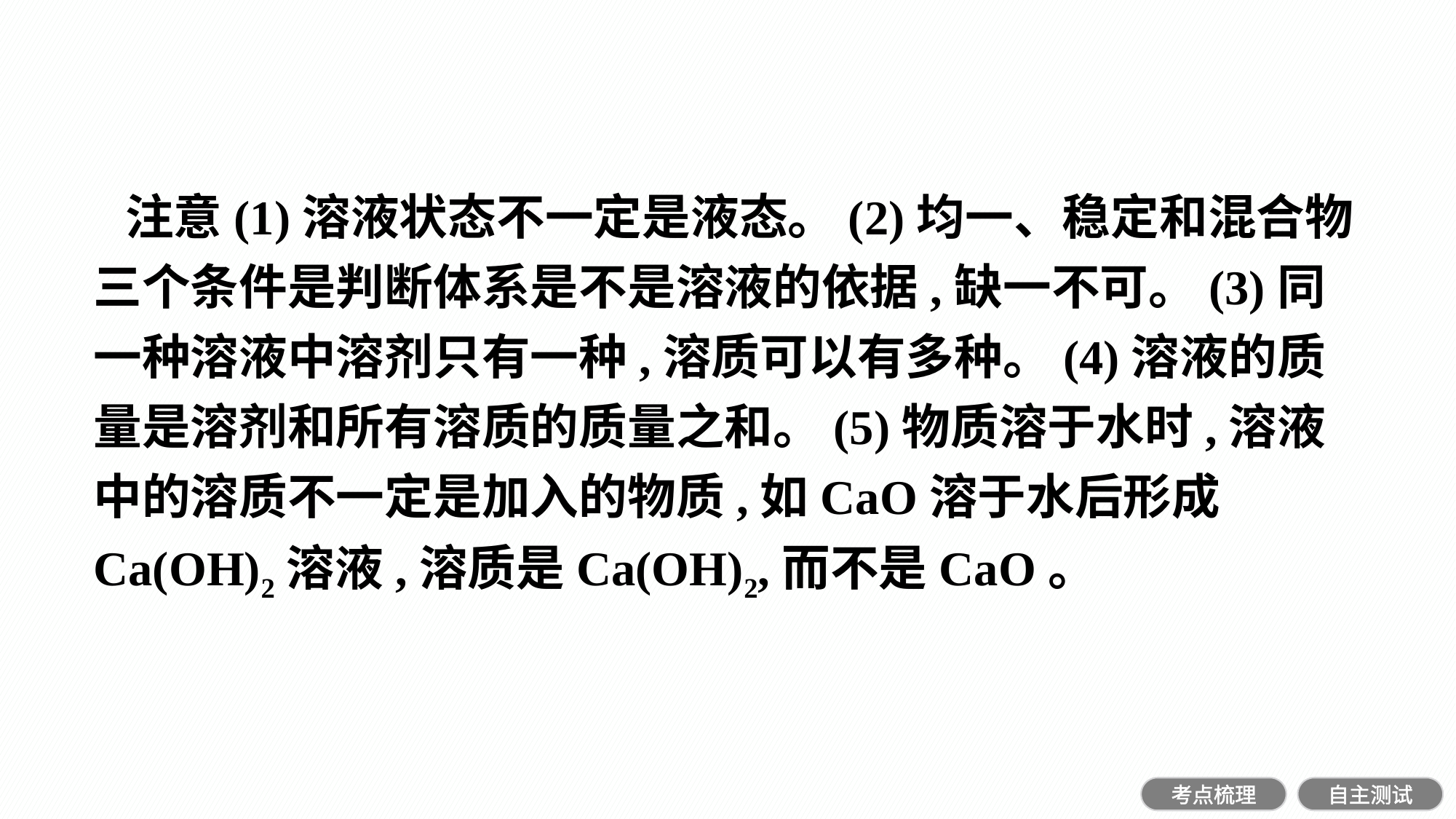

注意(1)溶液状态不一定是液态。(2)均一、稳定和混合物三个条件是判断体系是不是溶液的依据,缺一不可。(3)同一种溶液中溶剂只有一种,溶质可以有多种。(4)溶液的质量是溶剂和所有溶质的质量之和。(5)物质溶于水时,溶液中的溶质不一定是加入的物质,如CaO溶于水后形成Ca(OH)2溶液,溶质是Ca(OH)2,而不是CaO。